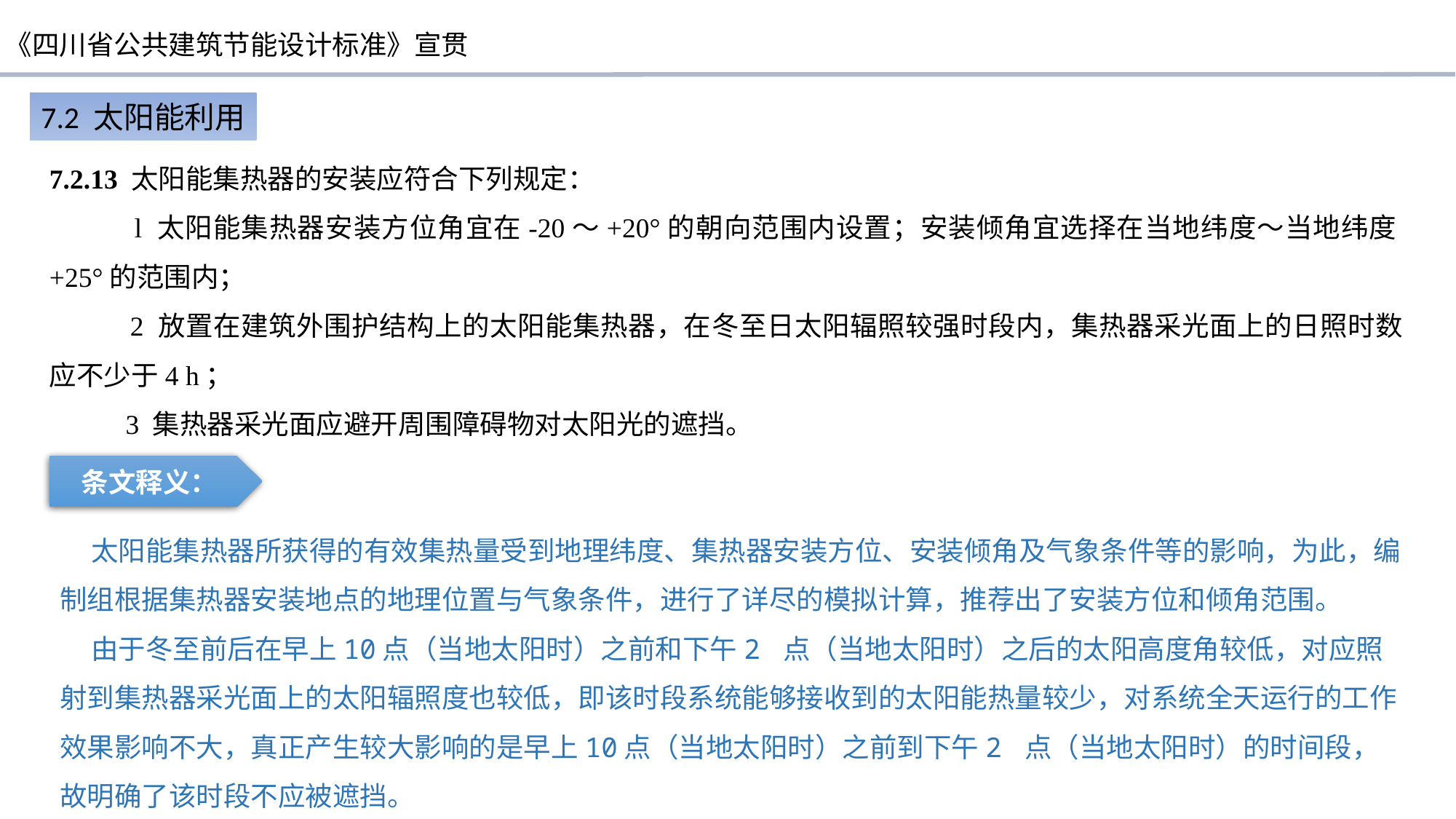

7.2 太阳能利用
7.2.13 太阳能集热器的安装应符合下列规定：
           l 太阳能集热器安装方位角宜在-20～+20°的朝向范围内设置；安装倾角宜选择在当地纬度～当地纬度+25°的范围内；
           2 放置在建筑外围护结构上的太阳能集热器，在冬至日太阳辐照较强时段内，集热器采光面上的日照时数应不少于4 h；
           3 集热器采光面应避开周围障碍物对太阳光的遮挡。
条文释义：
    太阳能集热器所获得的有效集热量受到地理纬度、集热器安装方位、安装倾角及气象条件等的影响，为此，编制组根据集热器安装地点的地理位置与气象条件，进行了详尽的模拟计算，推荐出了安装方位和倾角范围。
    由于冬至前后在早上10点（当地太阳时）之前和下午2 点（当地太阳时）之后的太阳高度角较低，对应照射到集热器采光面上的太阳辐照度也较低，即该时段系统能够接收到的太阳能热量较少，对系统全天运行的工作效果影响不大，真正产生较大影响的是早上10点（当地太阳时）之前到下午2 点（当地太阳时）的时间段，故明确了该时段不应被遮挡。